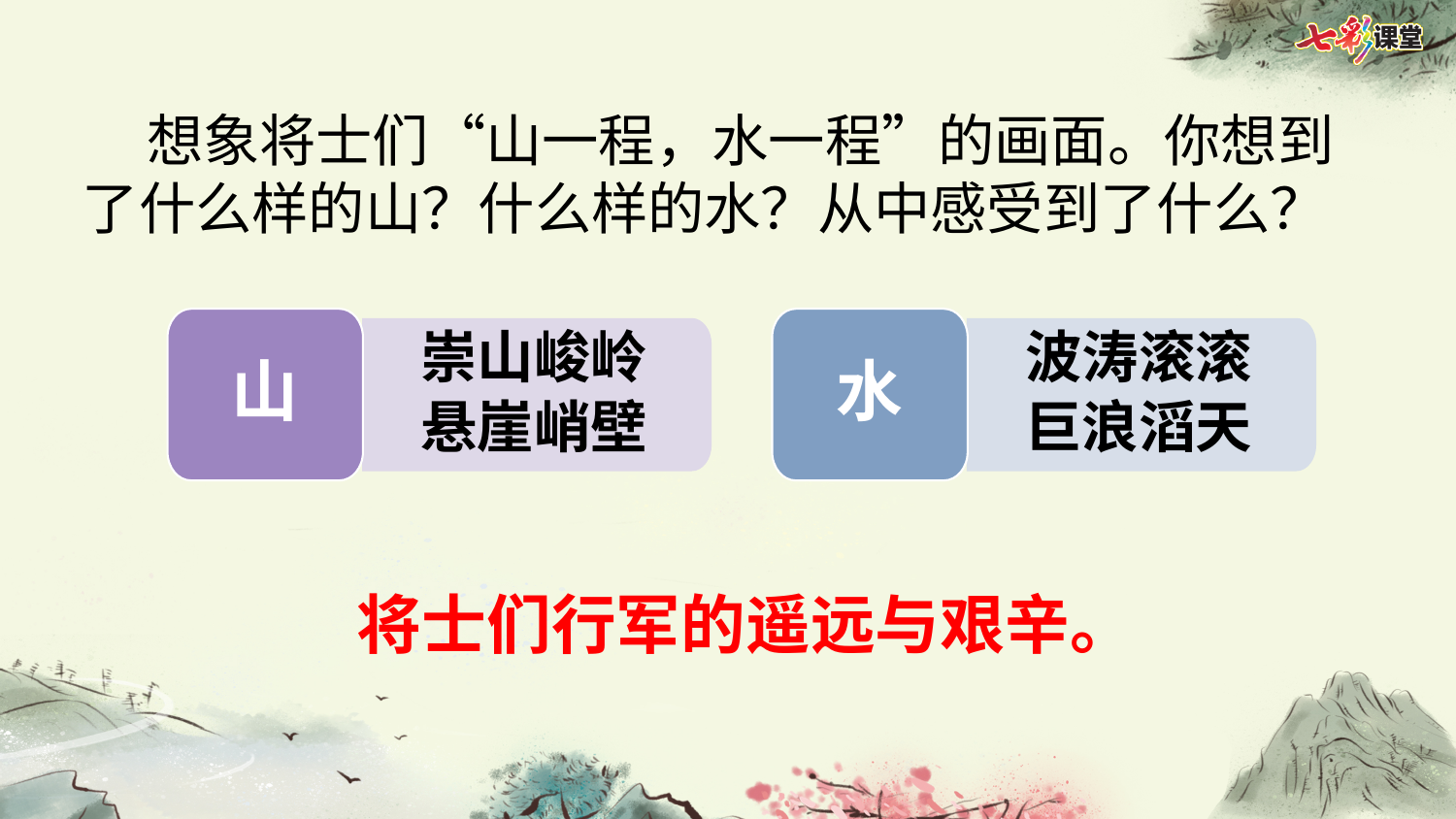

想象将士们“山一程，水一程”的画面。你想到了什么样的山？什么样的水？从中感受到了什么？
山
水
崇山峻岭
悬崖峭壁
波涛滚滚
巨浪滔天
将士们行军的遥远与艰辛。